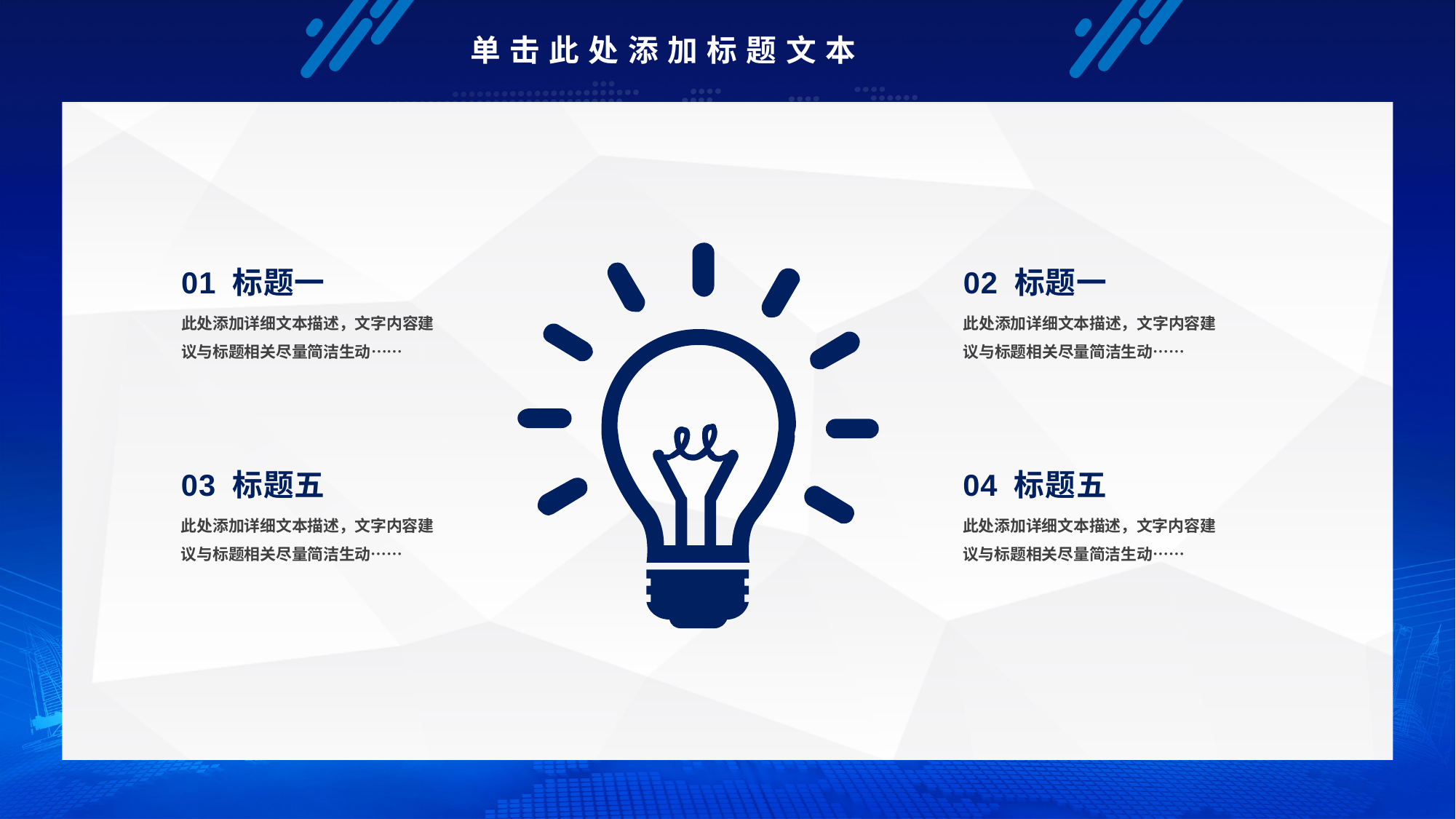

单击此处添加标题文本

01 标题一
02 标题一
此处添加详细文本描述，文字内容建议与标题相关尽量简洁生动……
此处添加详细文本描述，文字内容建议与标题相关尽量简洁生动……
03 标题五
04 标题五
此处添加详细文本描述，文字内容建议与标题相关尽量简洁生动……
此处添加详细文本描述，文字内容建议与标题相关尽量简洁生动……